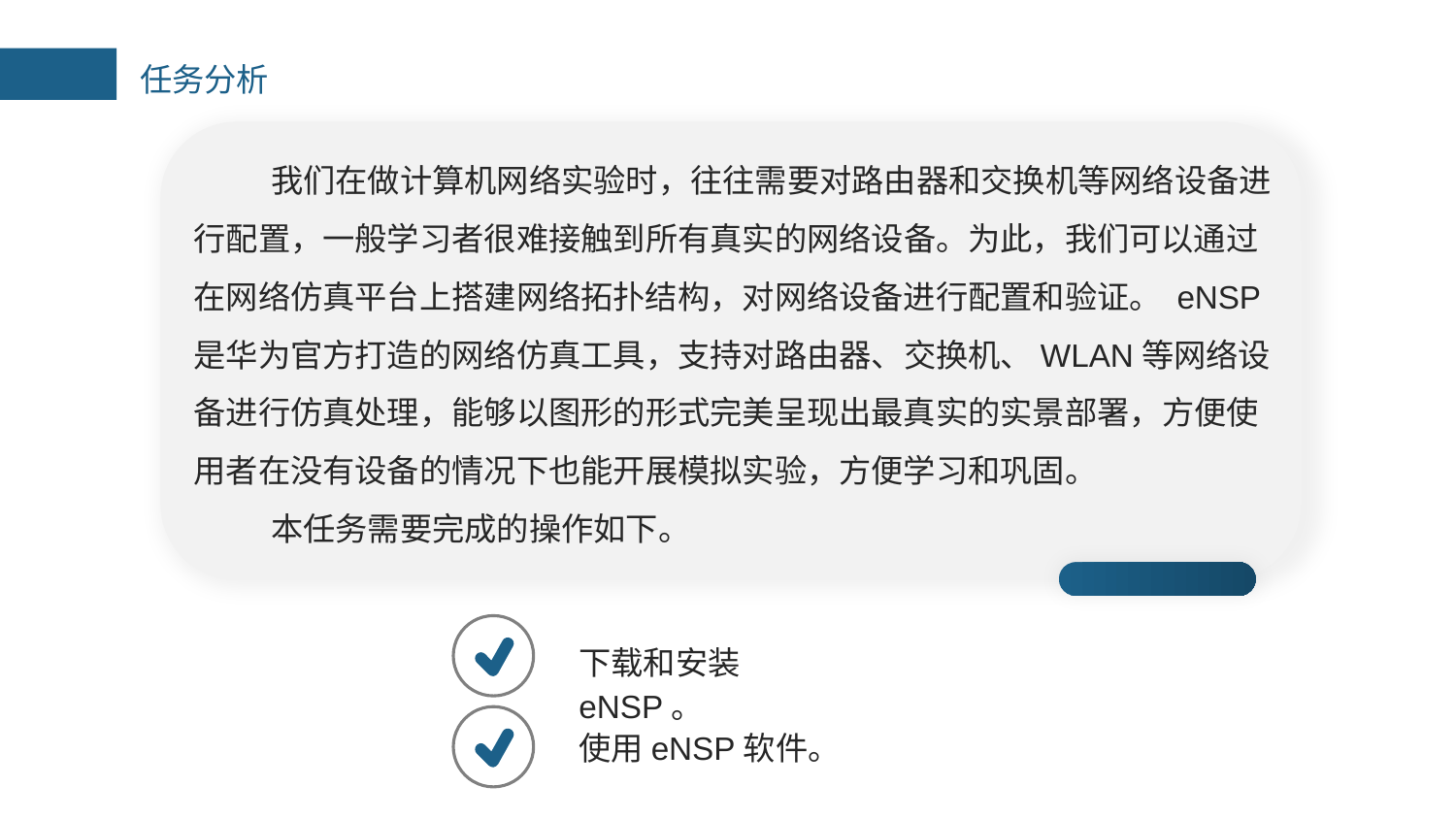

任务分析

我们在做计算机网络实验时，往往需要对路由器和交换机等网络设备进行配置，一般学习者很难接触到所有真实的网络设备。为此，我们可以通过在网络仿真平台上搭建网络拓扑结构，对网络设备进行配置和验证。 eNSP 是华为官方打造的网络仿真工具，支持对路由器、交换机、WLAN等网络设备进行仿真处理，能够以图形的形式完美呈现出最真实的实景部署，方便使用者在没有设备的情况下也能开展模拟实验，方便学习和巩固。
本任务需要完成的操作如下。

下载和安装eNSP。

使用eNSP软件。